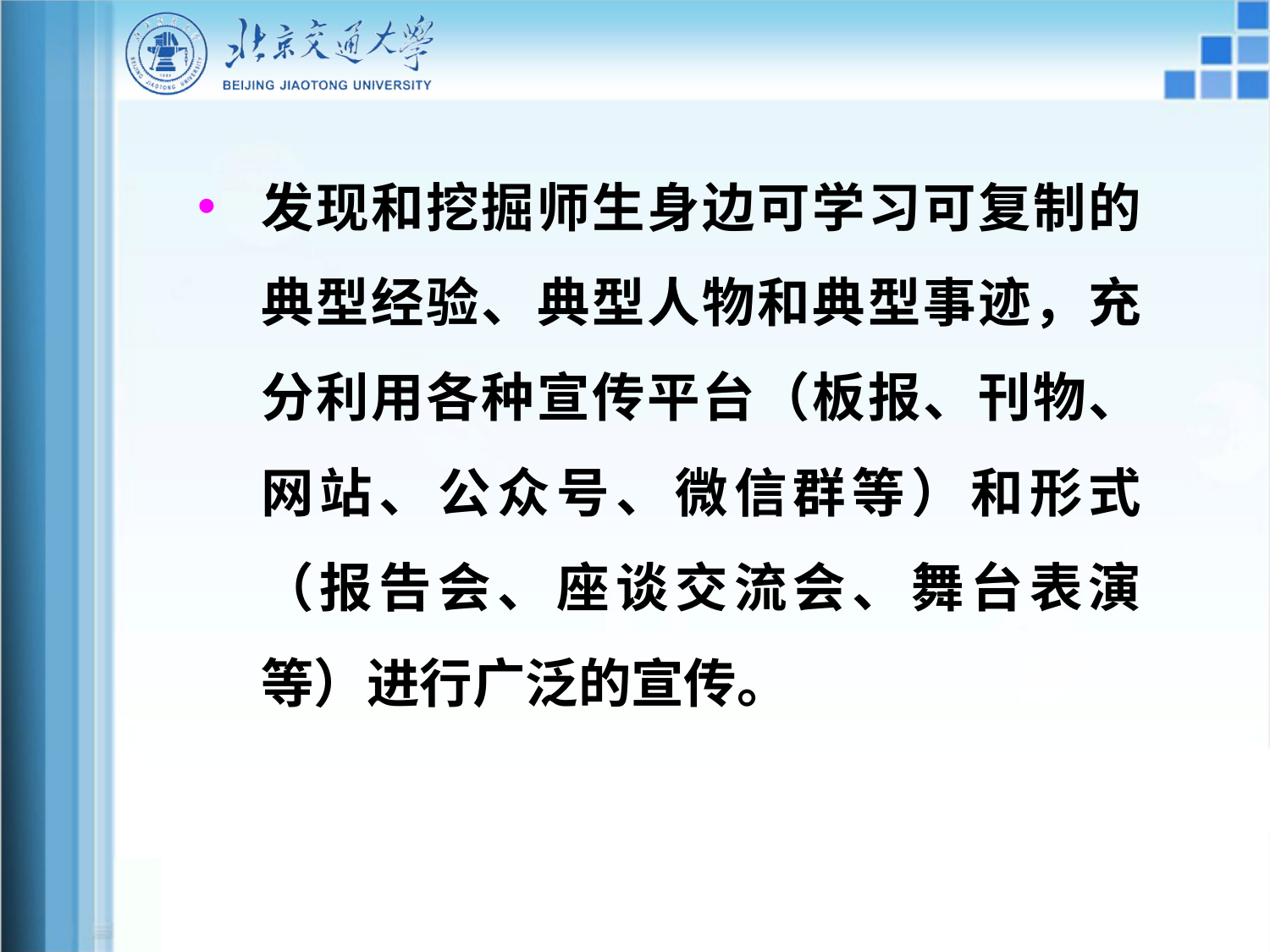

发现和挖掘师生身边可学习可复制的典型经验、典型人物和典型事迹，充分利用各种宣传平台（板报、刊物、网站、公众号、微信群等）和形式（报告会、座谈交流会、舞台表演等）进行广泛的宣传。